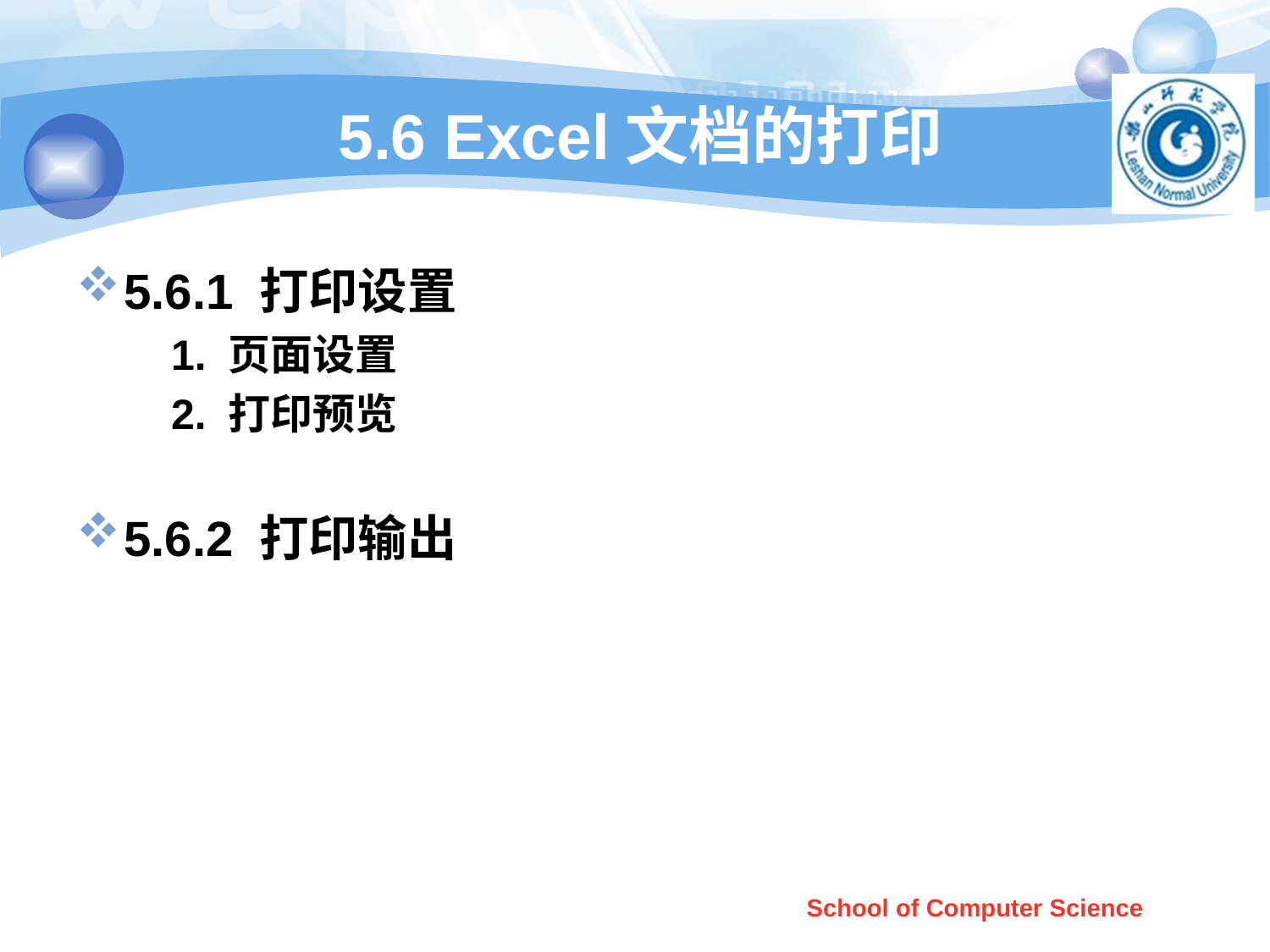

# 5.6 Excel文档的打印
5.6.1 打印设置
        1. 页面设置
        2. 打印预览

5.6.2 打印输出

School of Computer Science